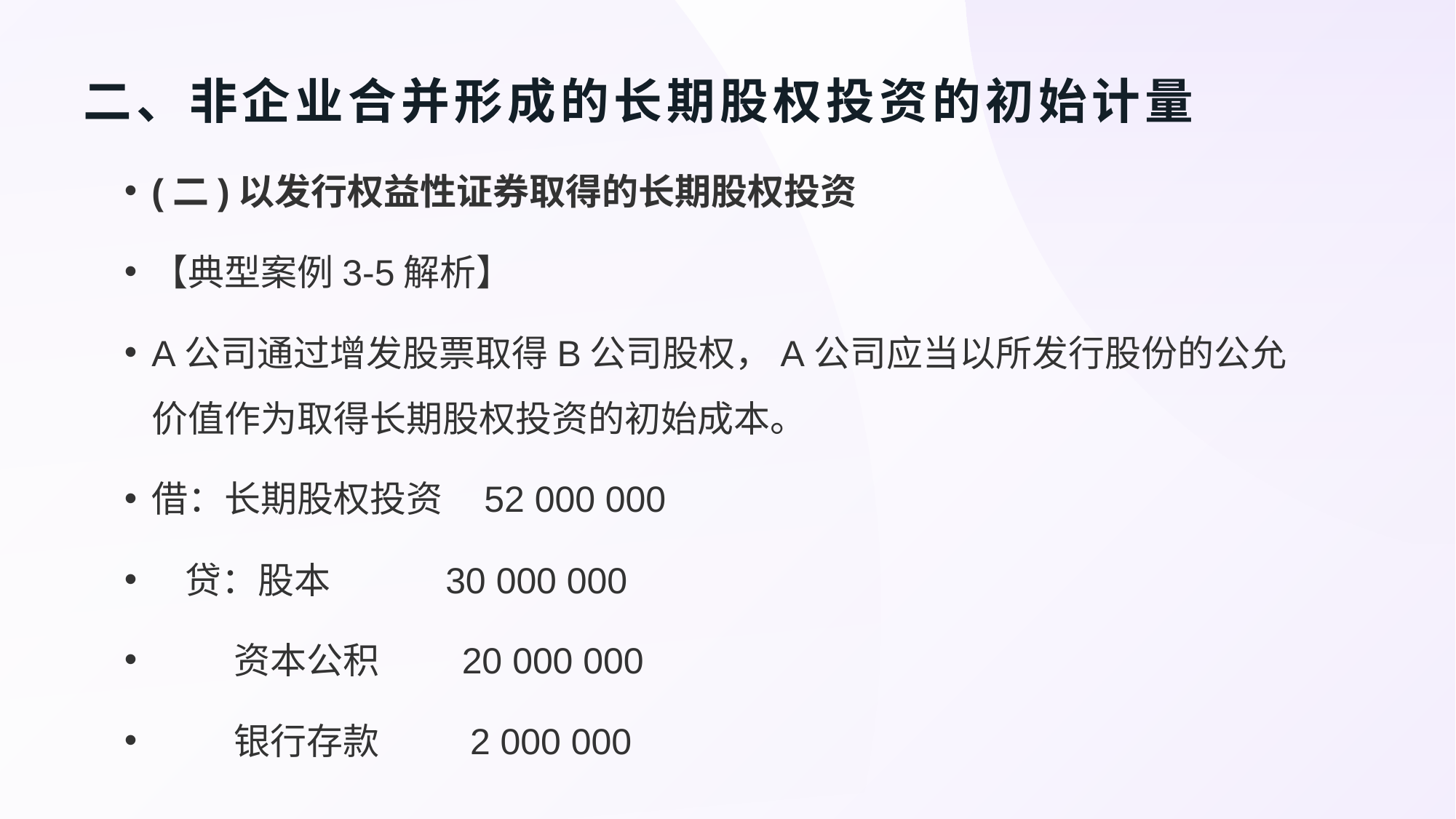

# 二、非企业合并形成的长期股权投资的初始计量
(二)以发行权益性证券取得的长期股权投资
【典型案例3-5解析】
A公司通过增发股票取得B公司股权，A公司应当以所发行股份的公允价值作为取得长期股权投资的初始成本。
借：长期股权投资    52 000 000
   贷：股本             30 000 000
         资本公积         20 000 000
         银行存款          2 000 000